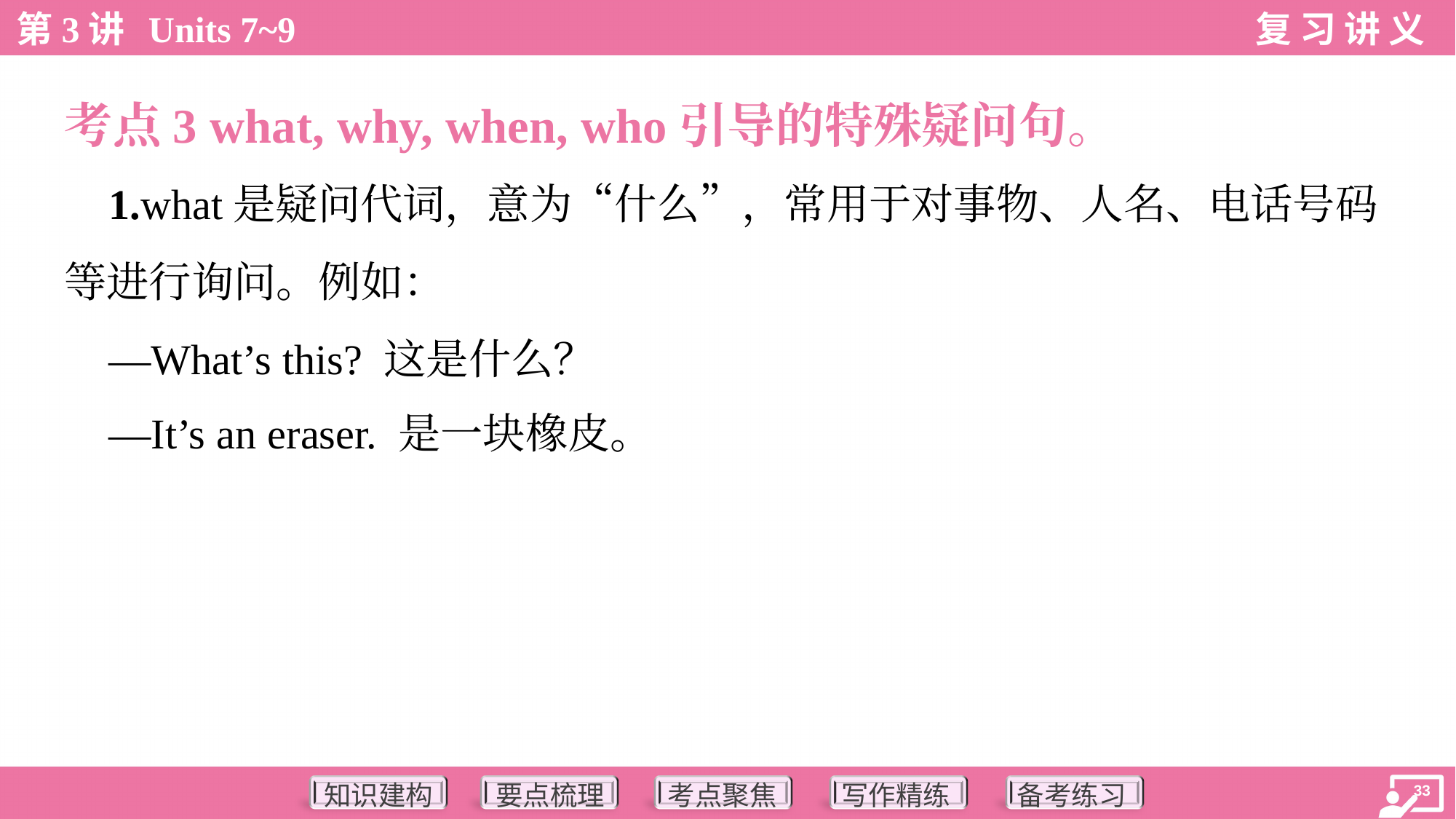

考点3 what, why, when, who引导的特殊疑问句。
    1.what是疑问代词，意为“什么”，常用于对事物、人名、电话号码
等进行询问。例如：
    —What’s this? 这是什么？
    —It’s an eraser. 是一块橡皮。